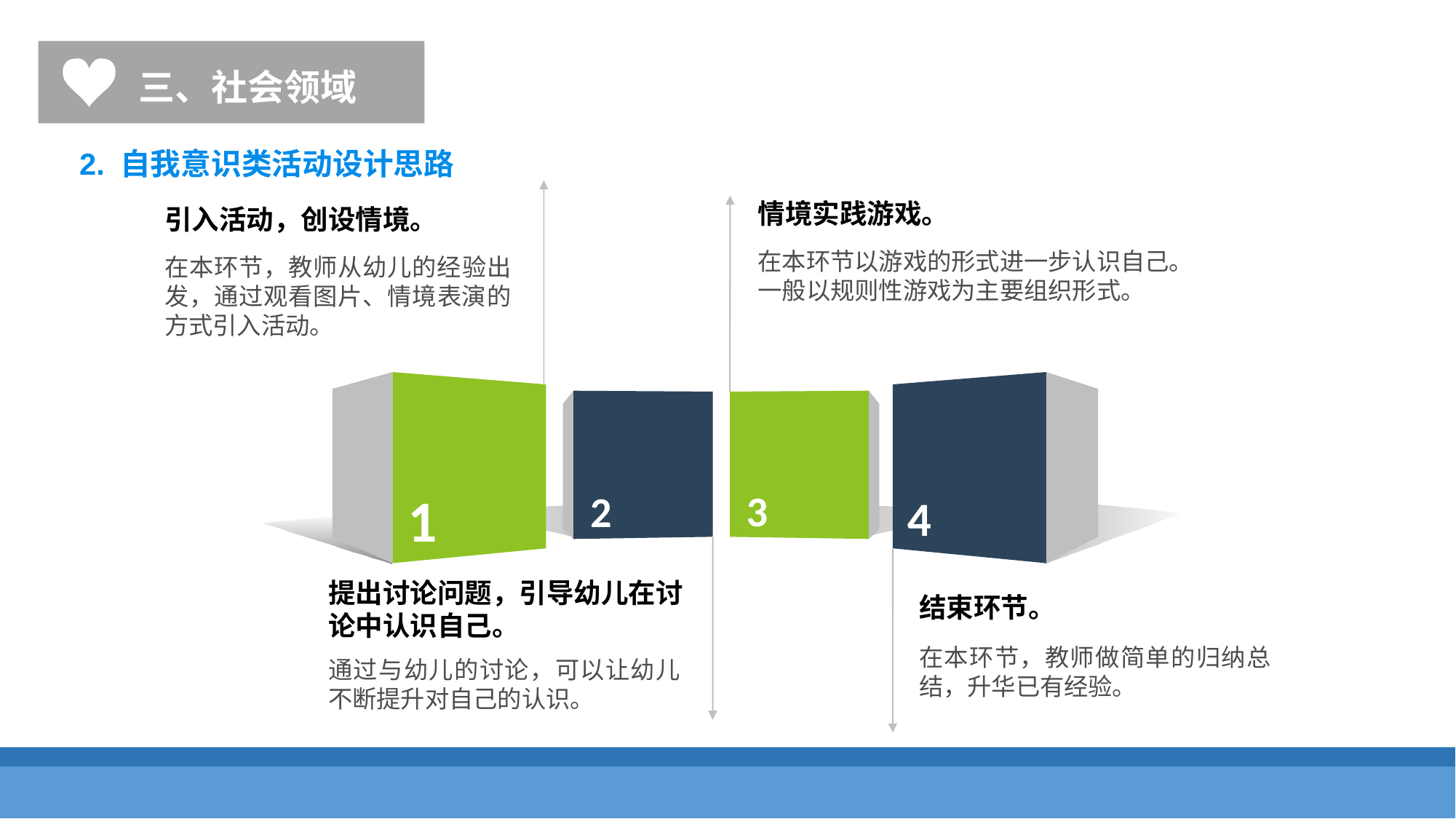

三、社会领域
2. 自我意识类活动设计思路

情境实践游戏。

引入活动，创设情境。
在本环节以游戏的形式进一步认识自己。
一般以规则性游戏为主要组织形式。
在本环节，教师从幼儿的经验出发，通过观看图片、情境表演的方式引入活动。

3
2
4
1

提出讨论问题，引导幼儿在讨论中认识自己。
结束环节。
在本环节，教师做简单的归纳总结，升华已有经验。
通过与幼儿的讨论，可以让幼儿不断提升对自己的认识。